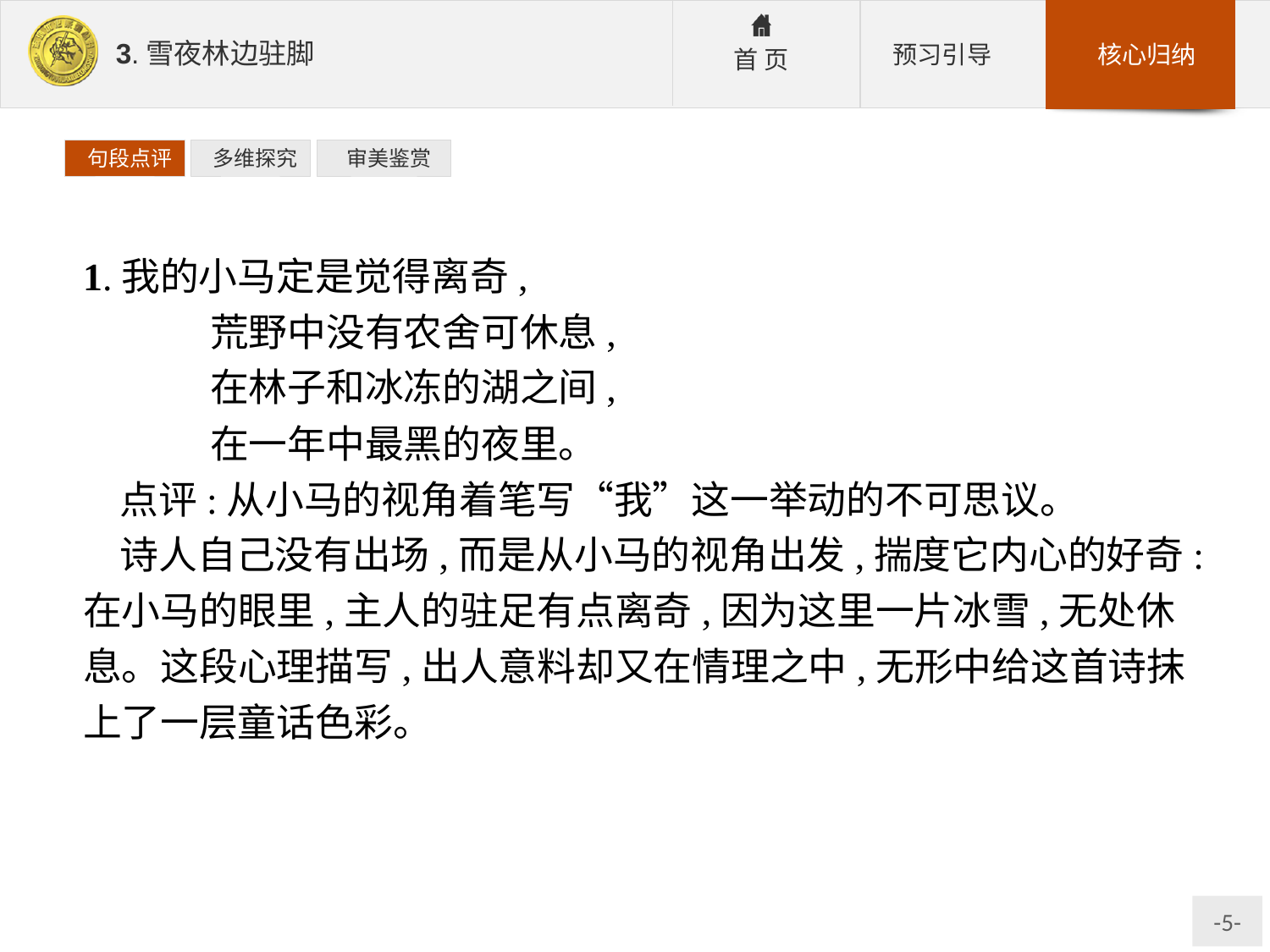

句段点评
 多维探究
 审美鉴赏
1.我的小马定是觉得离奇,
	荒野中没有农舍可休息,
	在林子和冰冻的湖之间,
	在一年中最黑的夜里。
点评:从小马的视角着笔写“我”这一举动的不可思议。
诗人自己没有出场,而是从小马的视角出发,揣度它内心的好奇:在小马的眼里,主人的驻足有点离奇,因为这里一片冰雪,无处休息。这段心理描写,出人意料却又在情理之中,无形中给这首诗抹上了一层童话色彩。